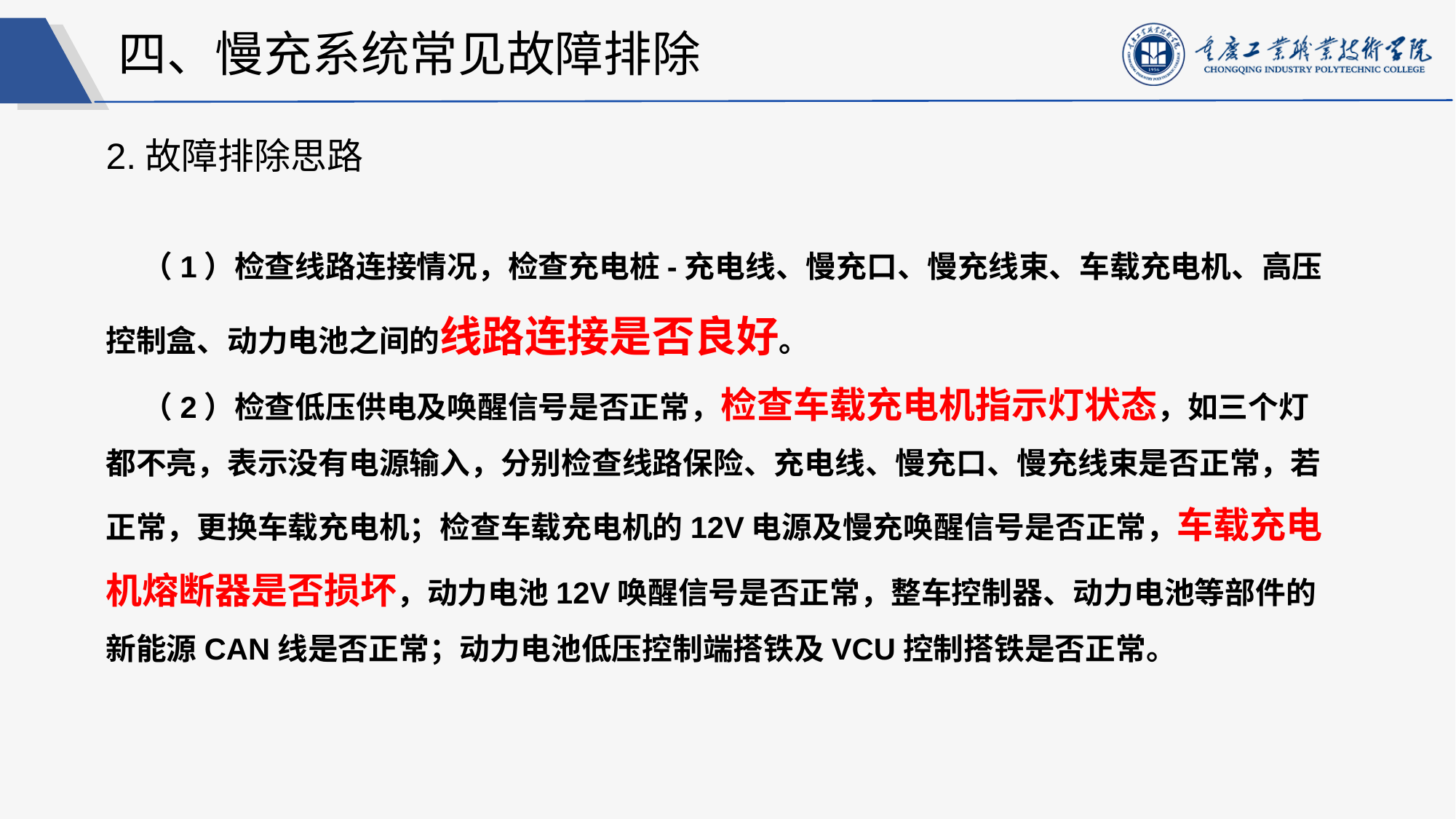

四、慢充系统常见故障排除
2.故障排除思路
（1）检查线路连接情况，检查充电桩-充电线、慢充口、慢充线束、车载充电机、高压控制盒、动力电池之间的线路连接是否良好。
（2）检查低压供电及唤醒信号是否正常，检查车载充电机指示灯状态，如三个灯都不亮，表示没有电源输入，分别检查线路保险、充电线、慢充口、慢充线束是否正常，若正常，更换车载充电机；检查车载充电机的12V电源及慢充唤醒信号是否正常，车载充电机熔断器是否损坏，动力电池12V唤醒信号是否正常，整车控制器、动力电池等部件的新能源CAN线是否正常；动力电池低压控制端搭铁及VCU控制搭铁是否正常。